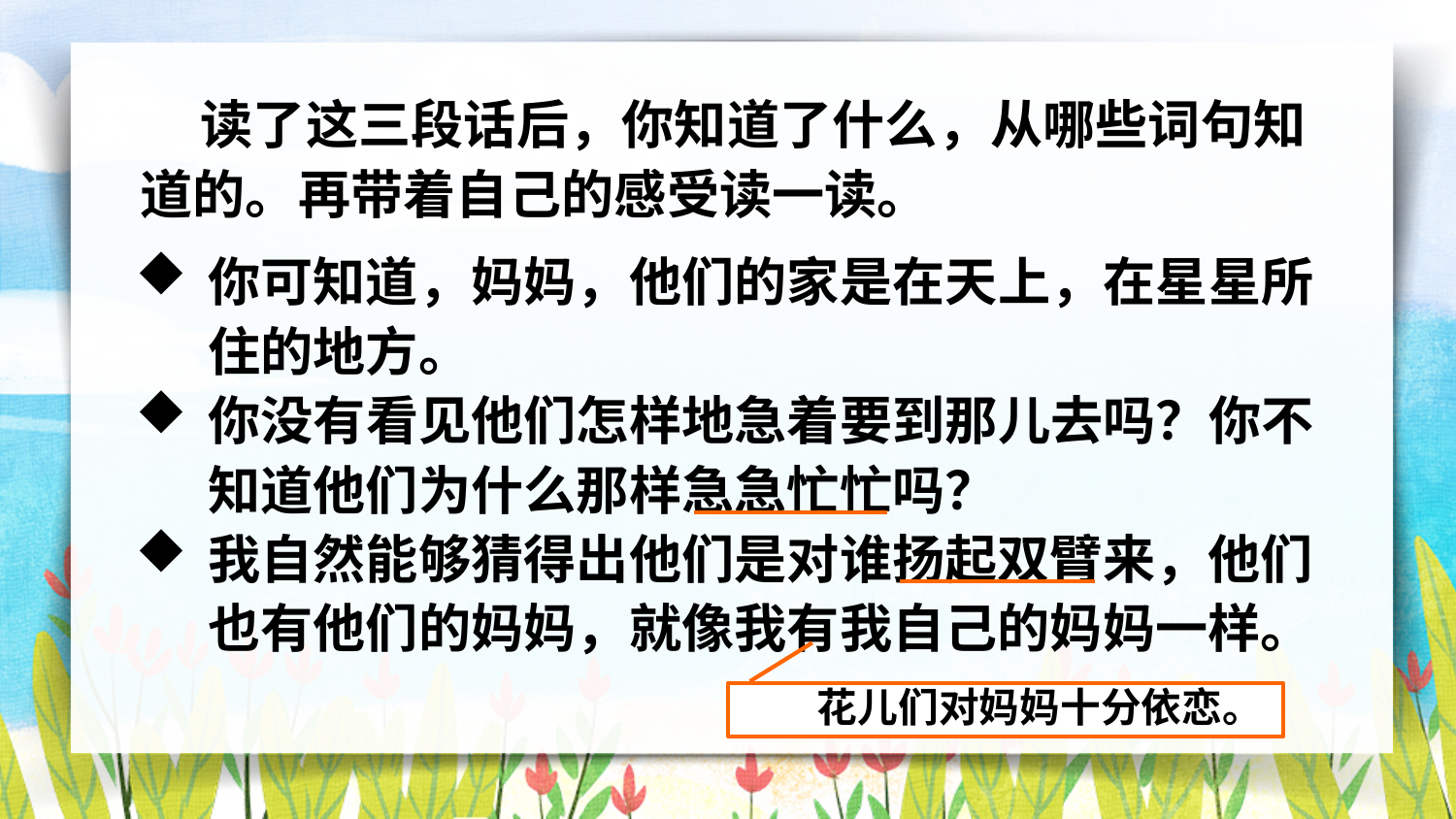

读了这三段话后，你知道了什么，从哪些词句知道的。再带着自己的感受读一读。
你可知道，妈妈，他们的家是在天上，在星星所住的地方。
你没有看见他们怎样地急着要到那儿去吗？你不知道他们为什么那样急急忙忙吗？
我自然能够猜得出他们是对谁扬起双臂来，他们也有他们的妈妈，就像我有我自己的妈妈一样。
花儿们对妈妈十分依恋。